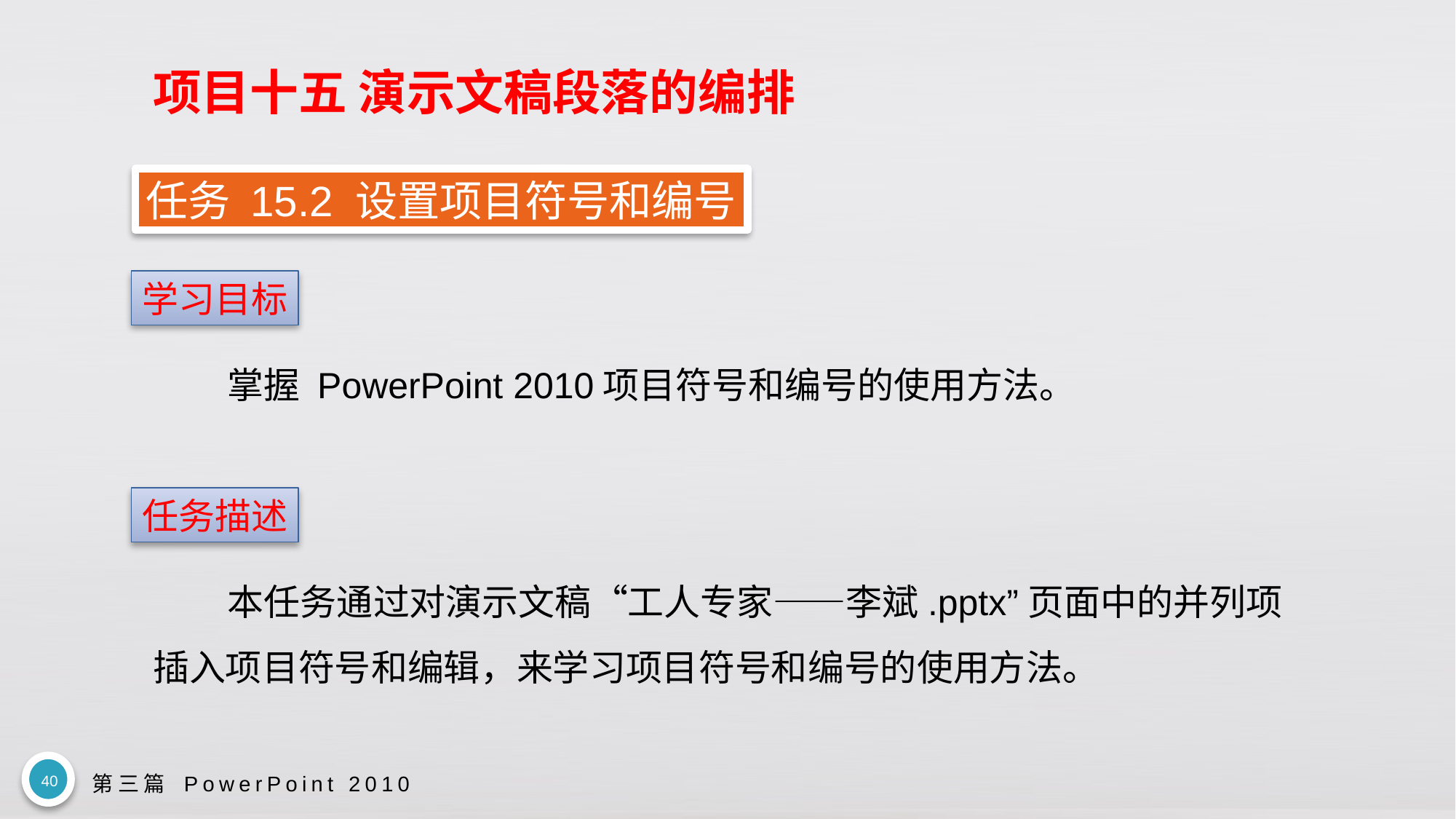

# 项目十五 演示文稿段落的编排
任务 15.2 设置项目符号和编号
学习目标
掌握 PowerPoint 2010项目符号和编号的使用方法。
任务描述
本任务通过对演示文稿“工人专家——李斌.pptx”页面中的并列项插入项目符号和编辑，来学习项目符号和编号的使用方法。
40